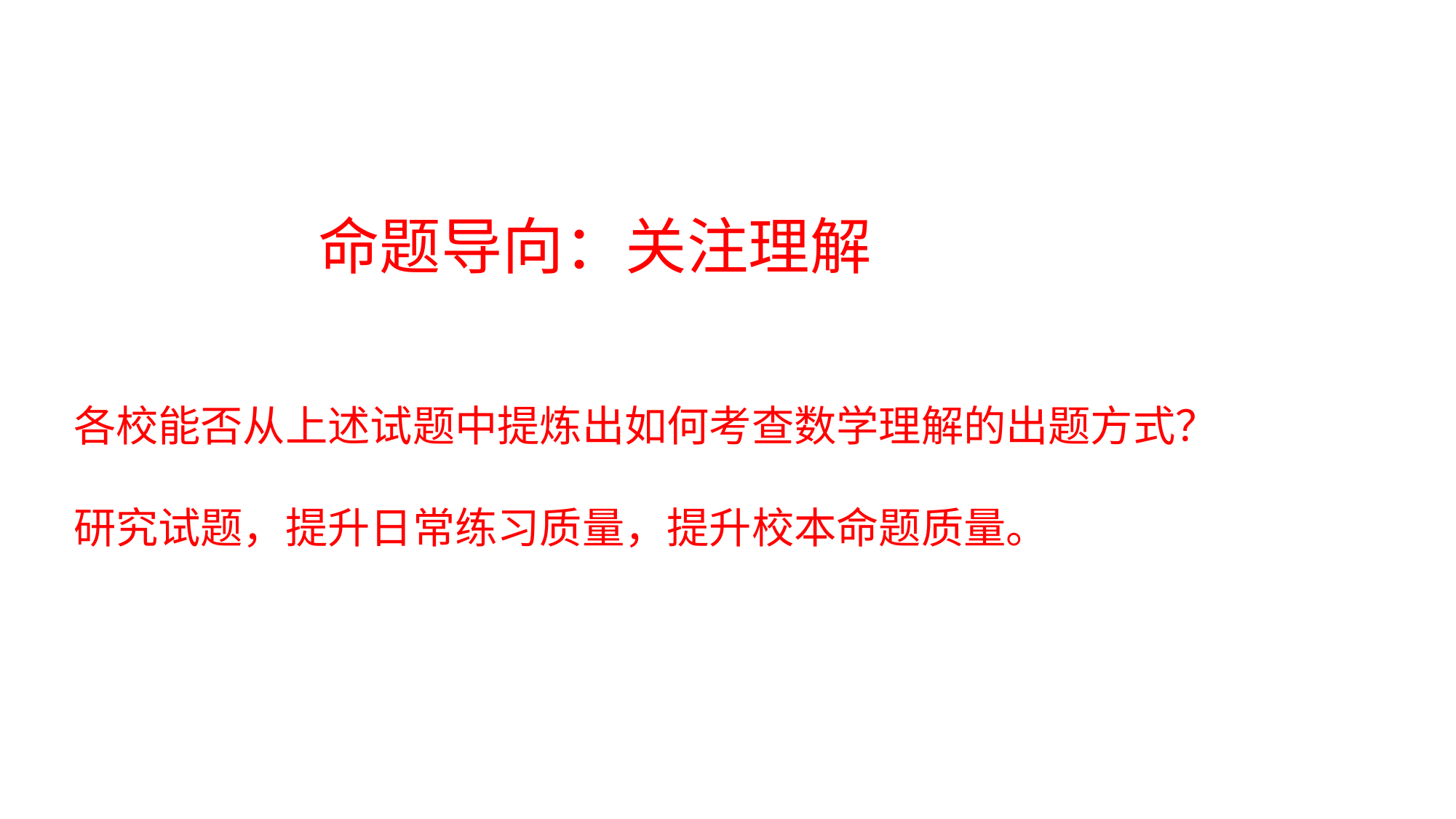

# 命题导向：关注理解
各校能否从上述试题中提炼出如何考查数学理解的出题方式？

研究试题，提升日常练习质量，提升校本命题质量。